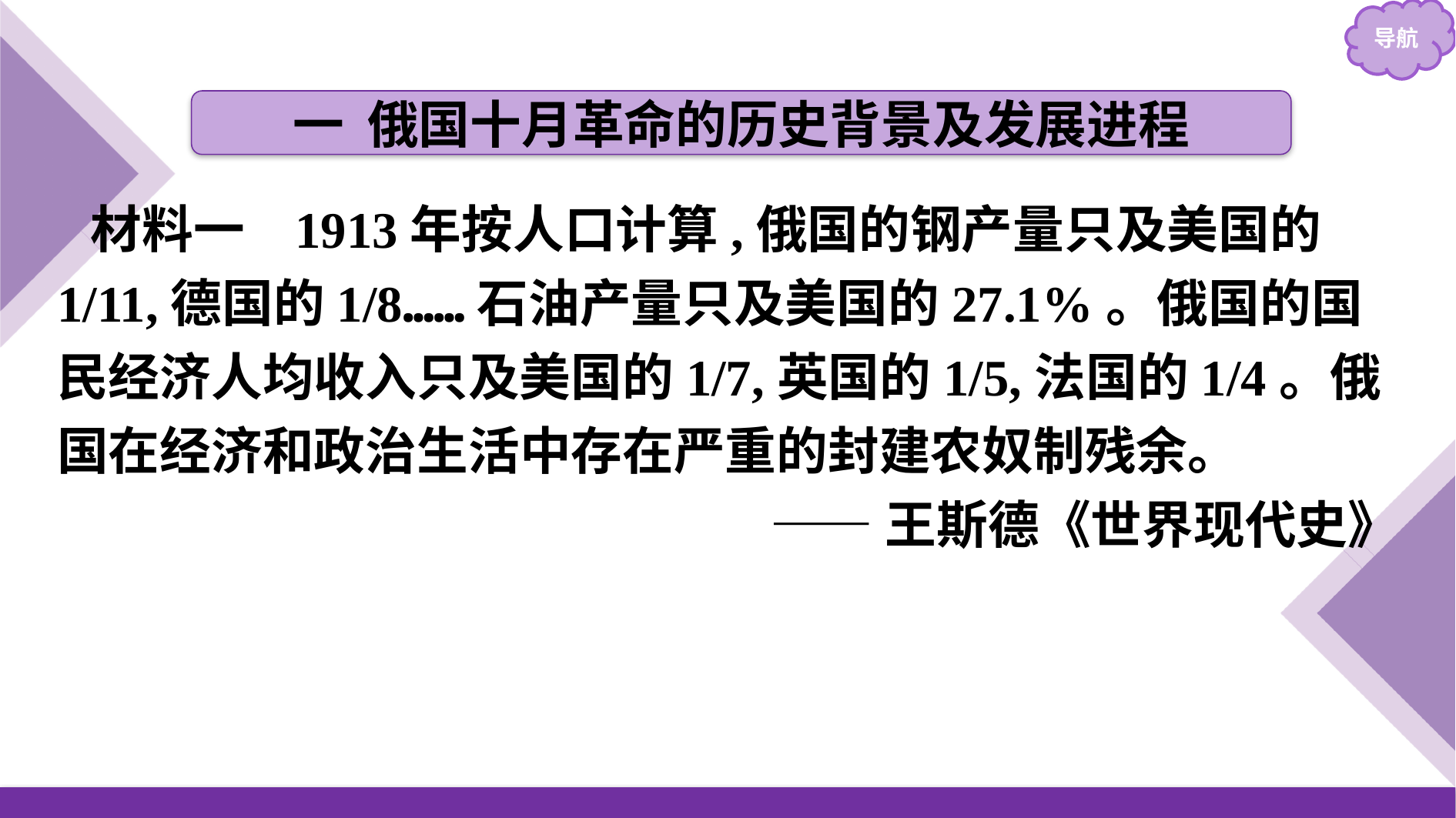

一  俄国十月革命的历史背景及发展进程
材料一   1913年按人口计算,俄国的钢产量只及美国的1/11,德国的1/8……石油产量只及美国的27.1%。俄国的国民经济人均收入只及美国的1/7,英国的1/5,法国的1/4。俄国在经济和政治生活中存在严重的封建农奴制残余。
——王斯德《世界现代史》